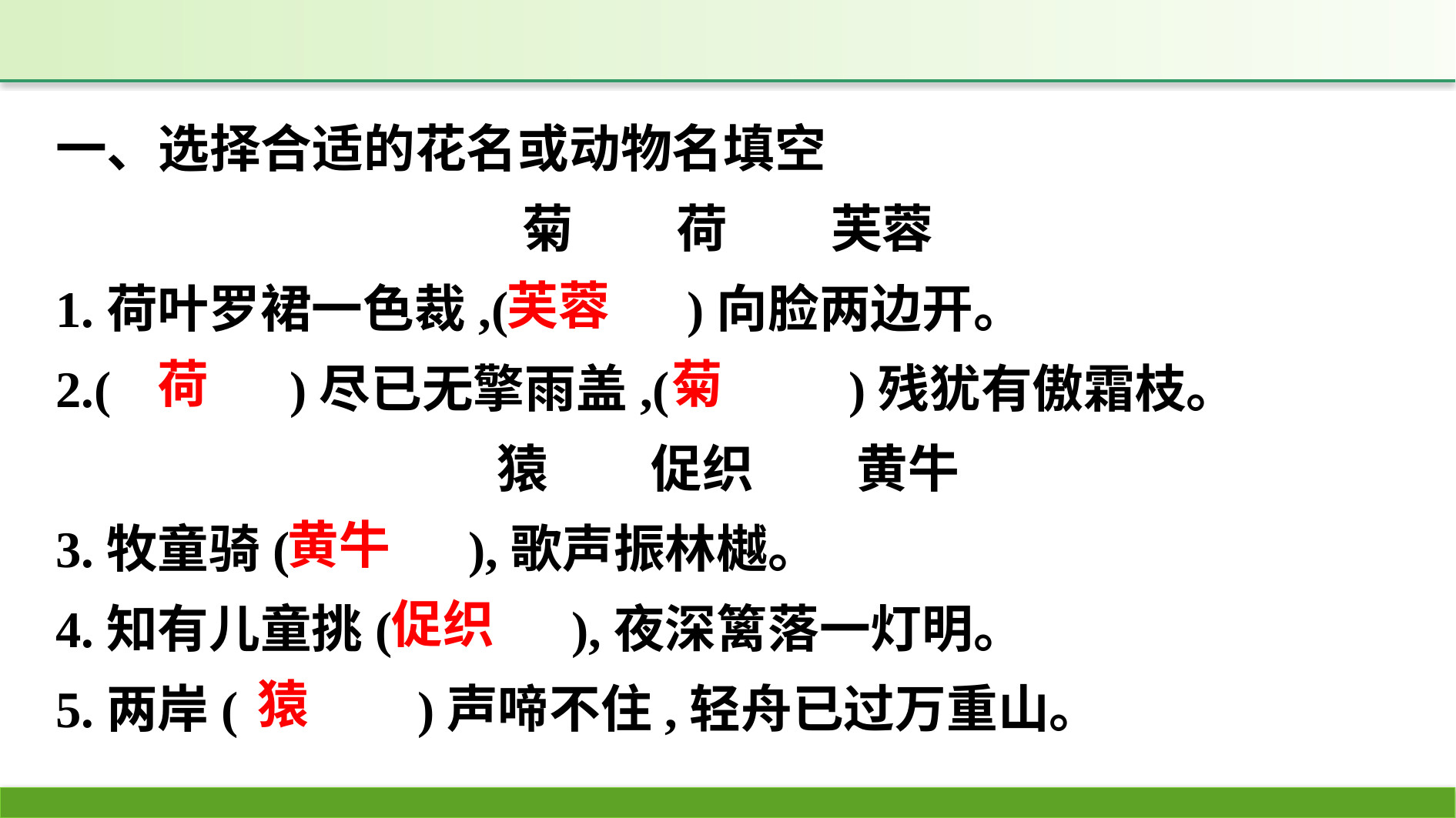

一、选择合适的花名或动物名填空
菊　　荷　　芙蓉
1.荷叶罗裙一色裁,(　　　)向脸两边开。
2.(　　　)尽已无擎雨盖,(　　　)残犹有傲霜枝。
猿　　促织　　黄牛
3.牧童骑(　　　),歌声振林樾。
4.知有儿童挑(　　　),夜深篱落一灯明。
5.两岸(　　　)声啼不住,轻舟已过万重山。
芙蓉
荷
菊
黄牛
促织
猿